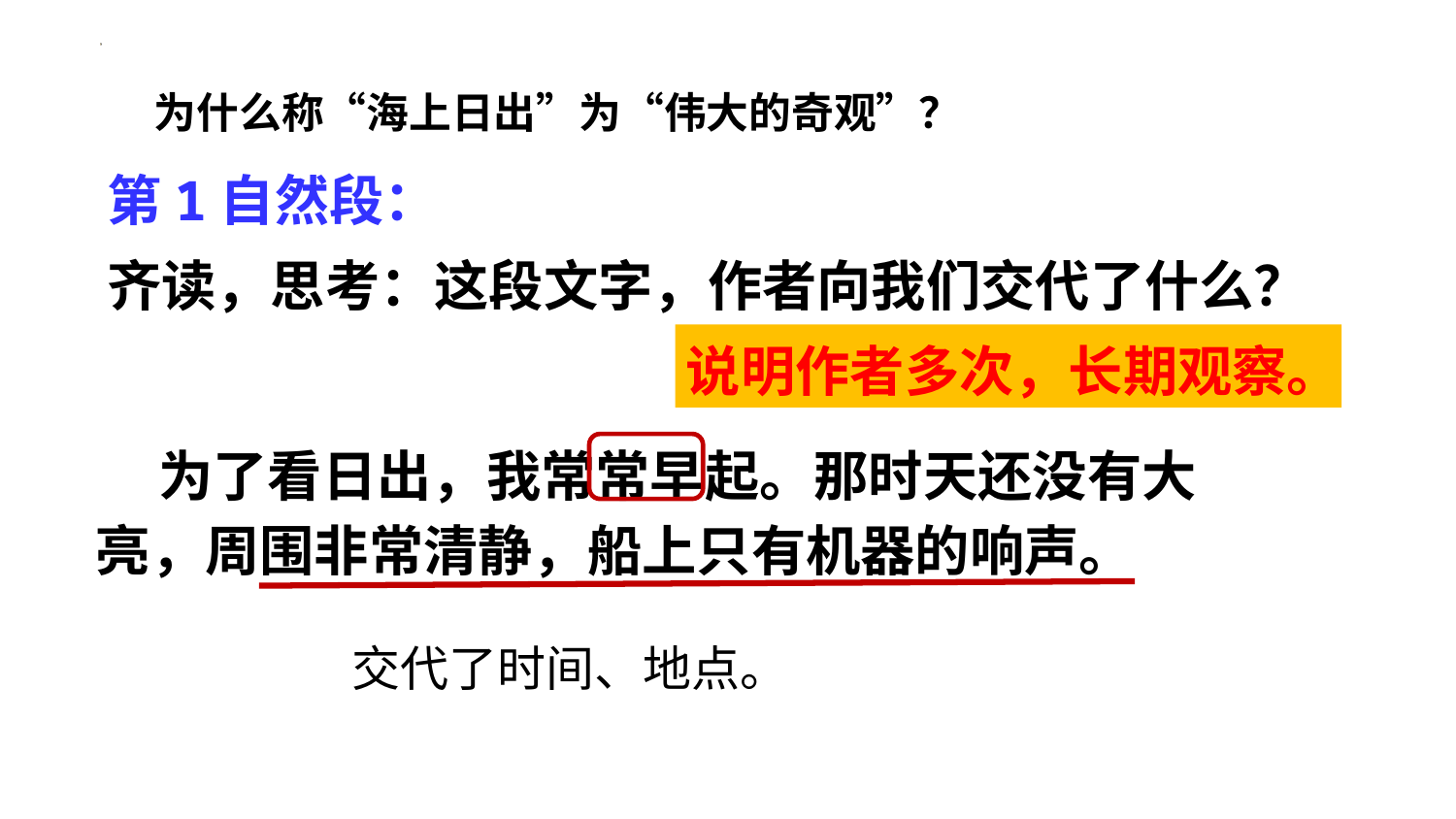

为什么称“海上日出”为“伟大的奇观”？
第1自然段：
齐读，思考：这段文字，作者向我们交代了什么？
说明作者多次，长期观察。
    为了看日出，我常常早起。那时天还没有大亮，周围非常清静，船上只有机器的响声。

交代了时间、地点。